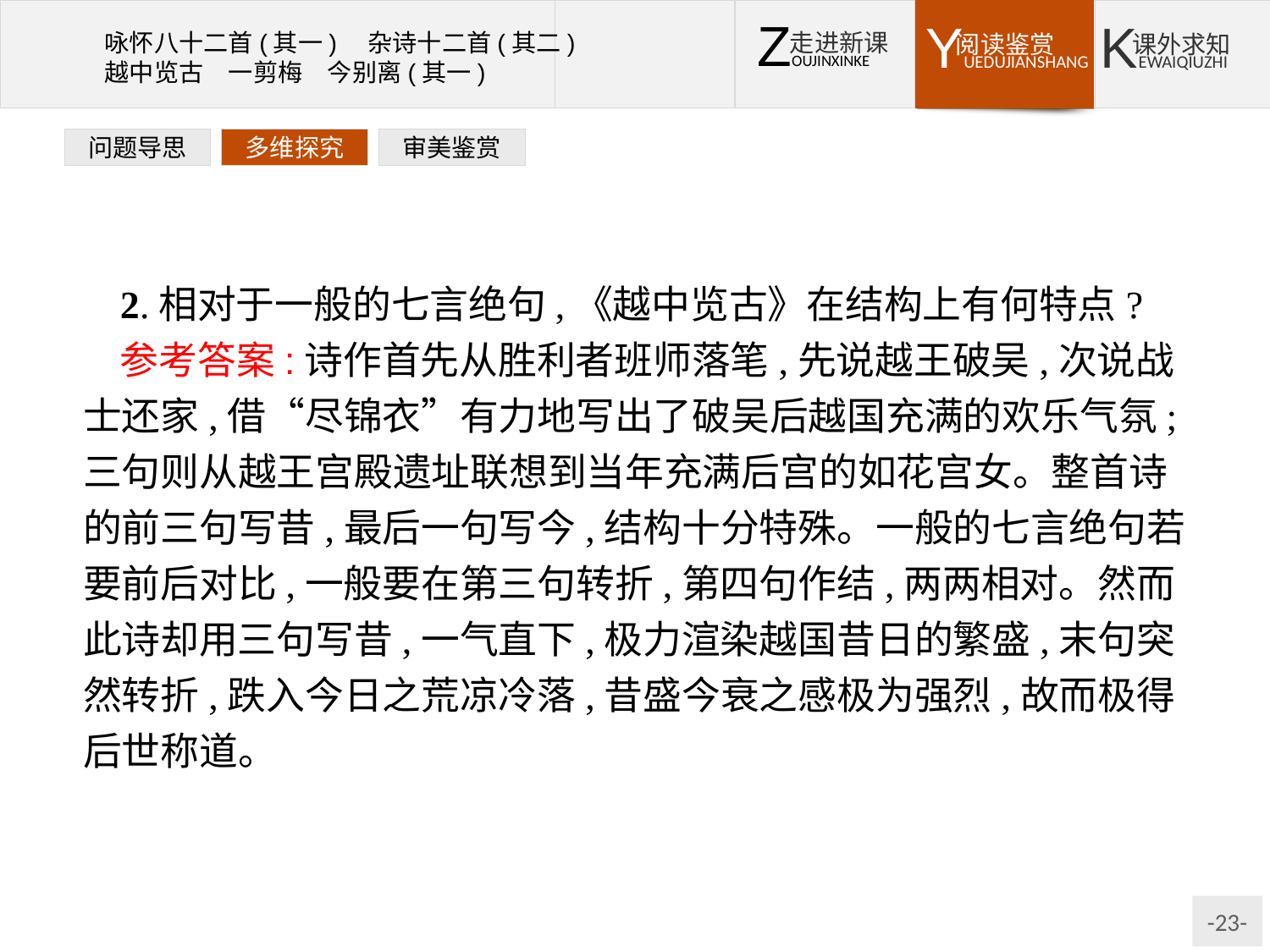

问题导思
多维探究
审美鉴赏
2.相对于一般的七言绝句,《越中览古》在结构上有何特点?
参考答案:诗作首先从胜利者班师落笔,先说越王破吴,次说战士还家,借“尽锦衣”有力地写出了破吴后越国充满的欢乐气氛;三句则从越王宫殿遗址联想到当年充满后宫的如花宫女。整首诗的前三句写昔,最后一句写今,结构十分特殊。一般的七言绝句若要前后对比,一般要在第三句转折,第四句作结,两两相对。然而此诗却用三句写昔,一气直下,极力渲染越国昔日的繁盛,末句突然转折,跌入今日之荒凉冷落,昔盛今衰之感极为强烈,故而极得后世称道。